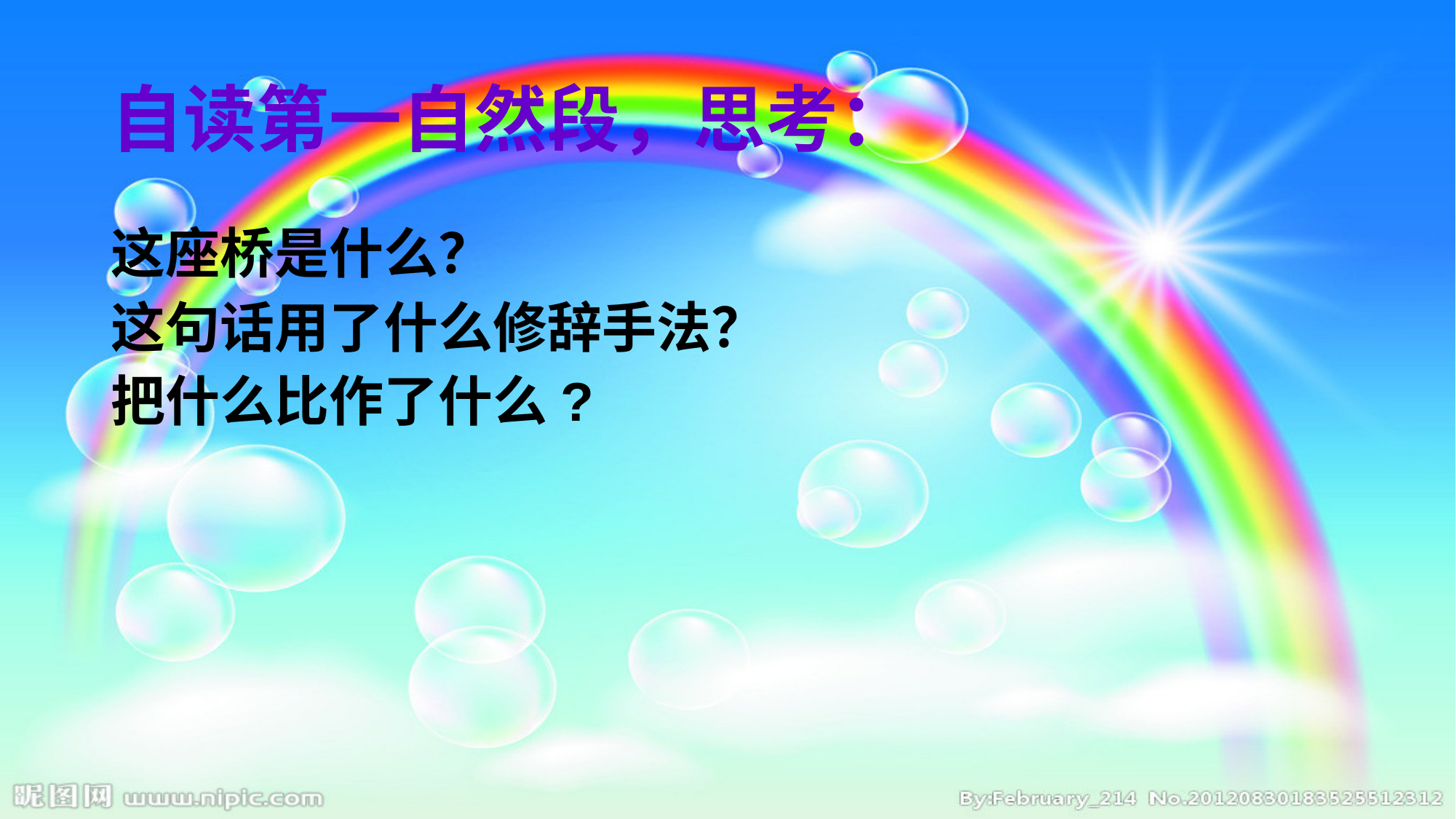

# 自读第一自然段，思考：
这座桥是什么？
这句话用了什么修辞手法？
把什么比作了什么?